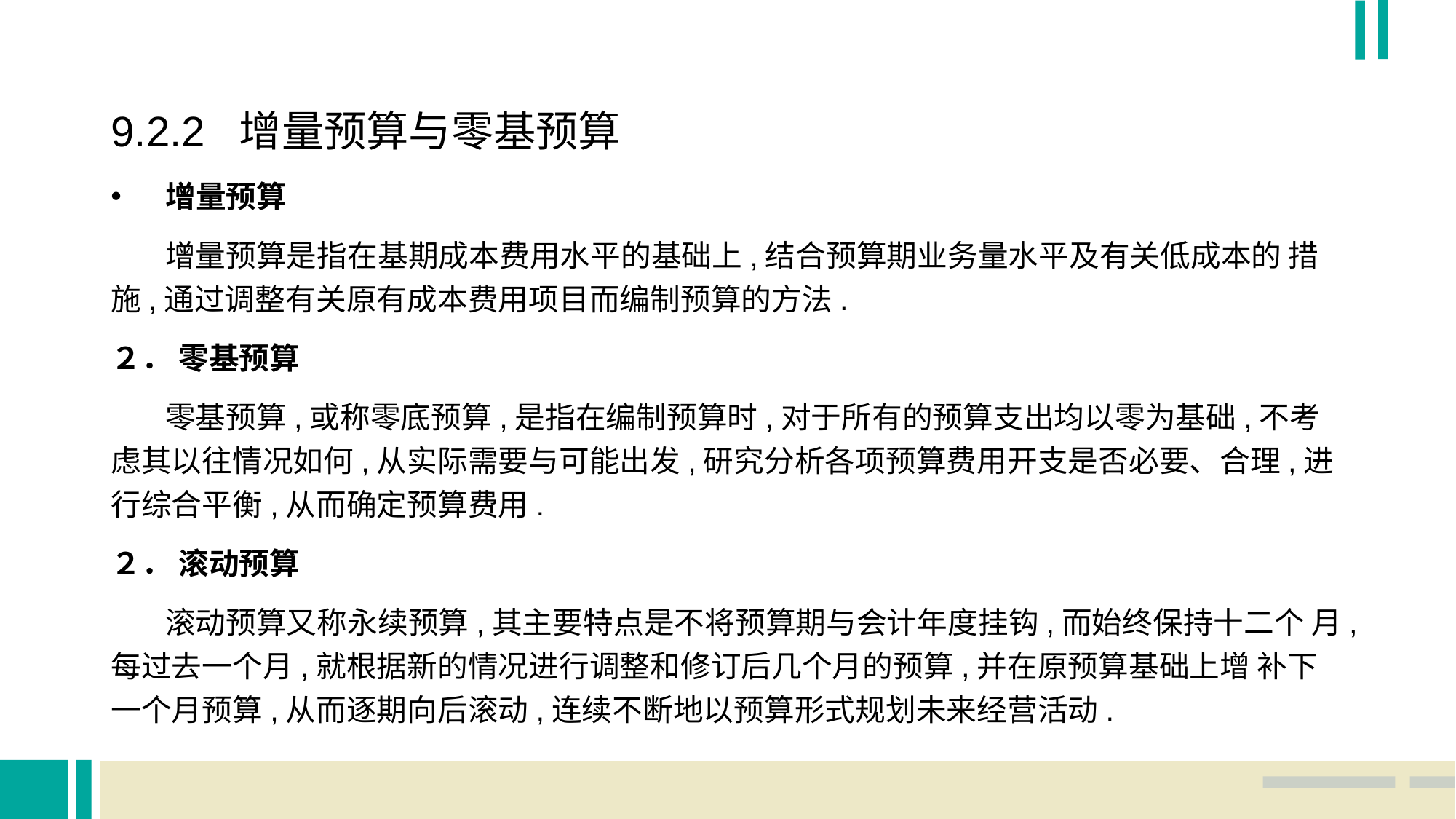

9.2.2  增量预算与零基预算
增量预算
       增量预算是指在基期成本费用水平的基础上,结合预算期业务量水平及有关低成本的 措施,通过调整有关原有成本费用项目而编制预算的方法.
２． 零基预算
       零基预算,或称零底预算,是指在编制预算时,对于所有的预算支出均以零为基础,不考 虑其以往情况如何,从实际需要与可能出发,研究分析各项预算费用开支是否必要、合理,进 行综合平衡,从而确定预算费用.
２． 滚动预算
       滚动预算又称永续预算,其主要特点是不将预算期与会计年度挂钩,而始终保持十二个 月,每过去一个月,就根据新的情况进行调整和修订后几个月的预算,并在原预算基础上增 补下一个月预算,从而逐期向后滚动,连续不断地以预算形式规划未来经营活动.